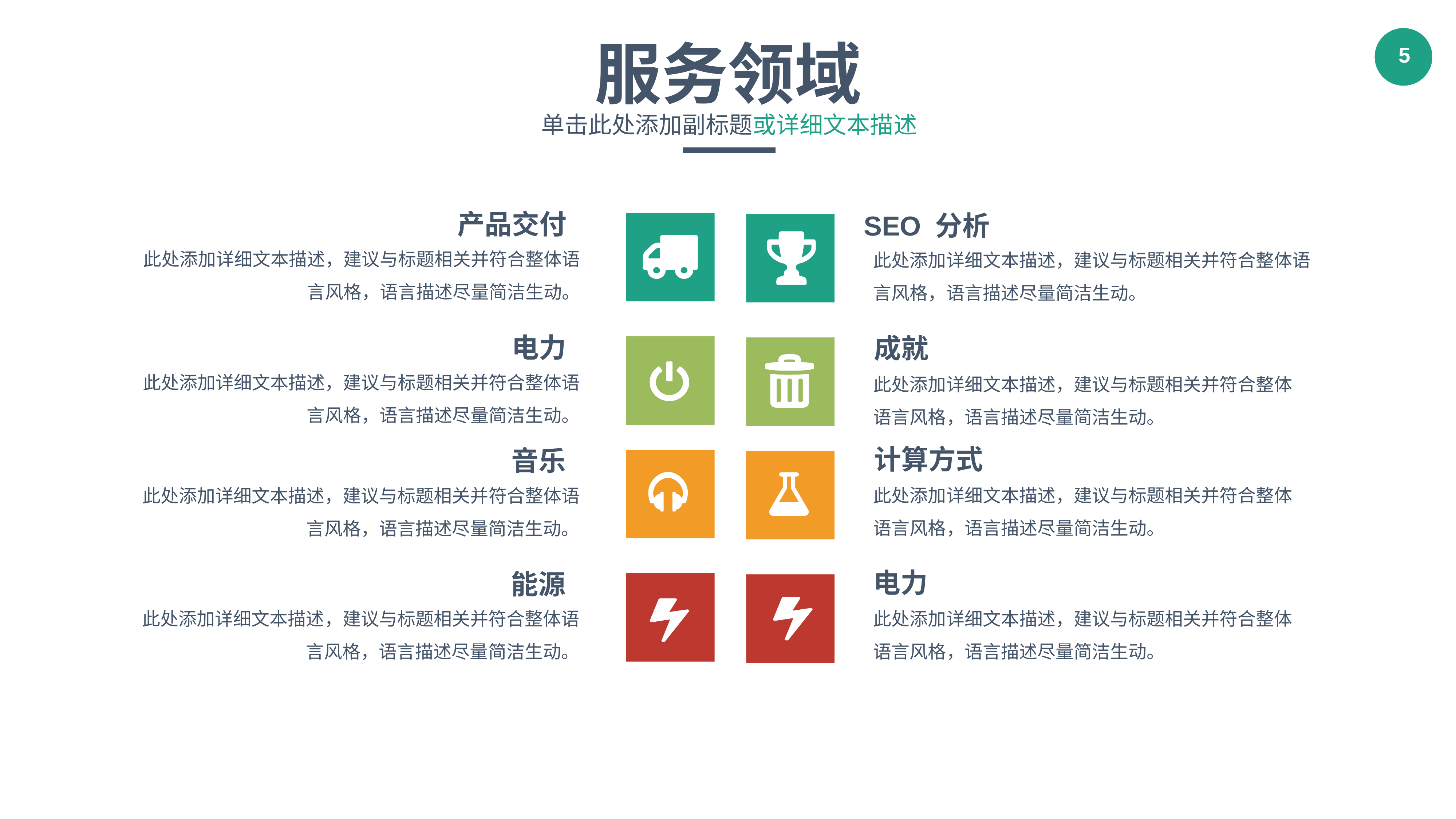

服务领域
单击此处添加副标题或详细文本描述

产品交付
此处添加详细文本描述，建议与标题相关并符合整体语言风格，语言描述尽量简洁生动。
SEO 分析
此处添加详细文本描述，建议与标题相关并符合整体语言风格，语言描述尽量简洁生动。

电力
此处添加详细文本描述，建议与标题相关并符合整体语言风格，语言描述尽量简洁生动。
成就
此处添加详细文本描述，建议与标题相关并符合整体语言风格，语言描述尽量简洁生动。

计算方式
此处添加详细文本描述，建议与标题相关并符合整体语言风格，语言描述尽量简洁生动。

音乐
此处添加详细文本描述，建议与标题相关并符合整体语言风格，语言描述尽量简洁生动。

电力
此处添加详细文本描述，建议与标题相关并符合整体语言风格，语言描述尽量简洁生动。

能源
此处添加详细文本描述，建议与标题相关并符合整体语言风格，语言描述尽量简洁生动。